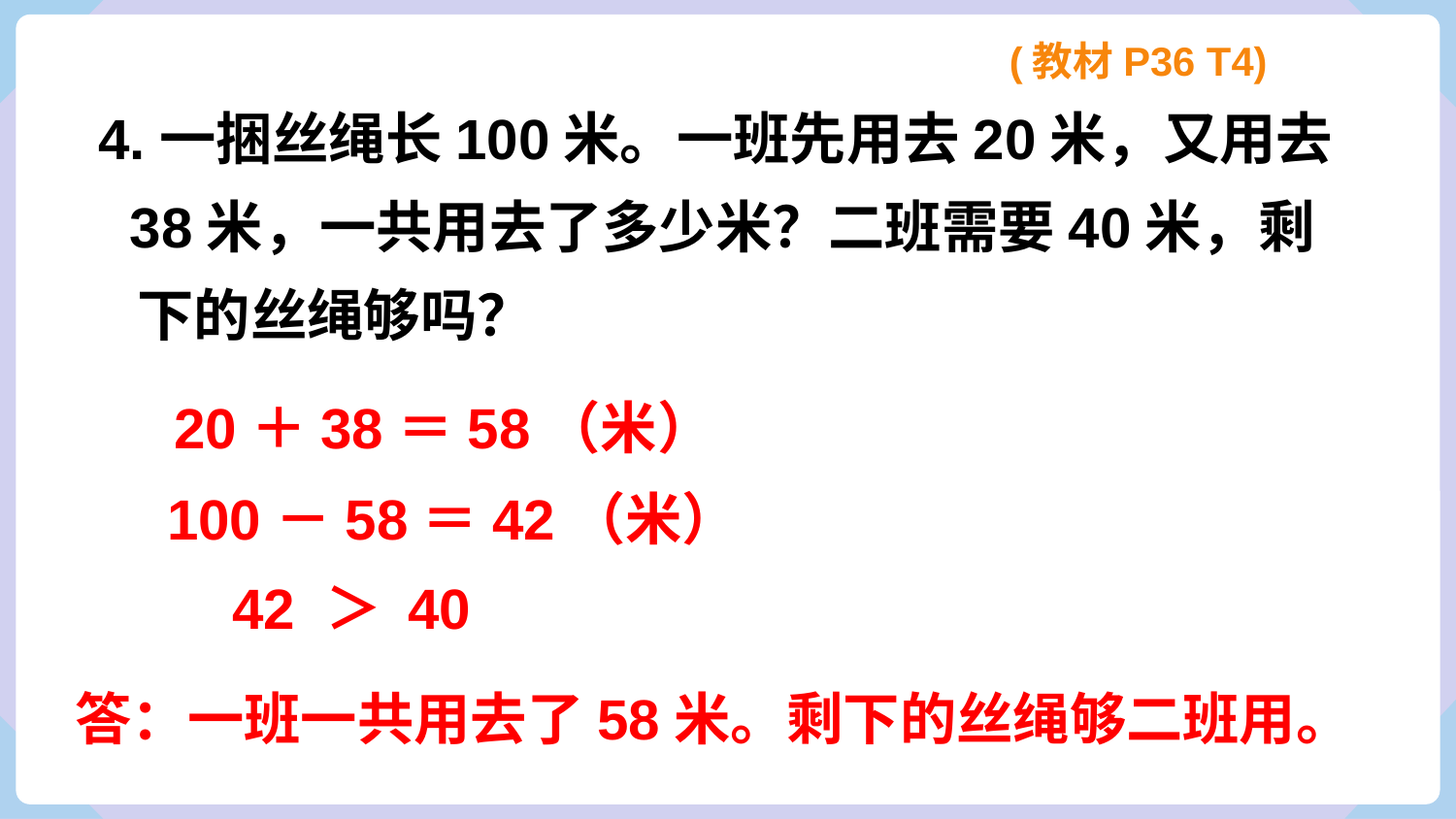

(教材P36 T4)
4.一捆丝绳长100米。一班先用去20米，又用去
  38米，一共用去了多少米？二班需要40米，剩
  下的丝绳够吗？
20＋38＝58（米）
100－58＝42（米）
42 ＞ 40
答：一班一共用去了58米。剩下的丝绳够二班用。